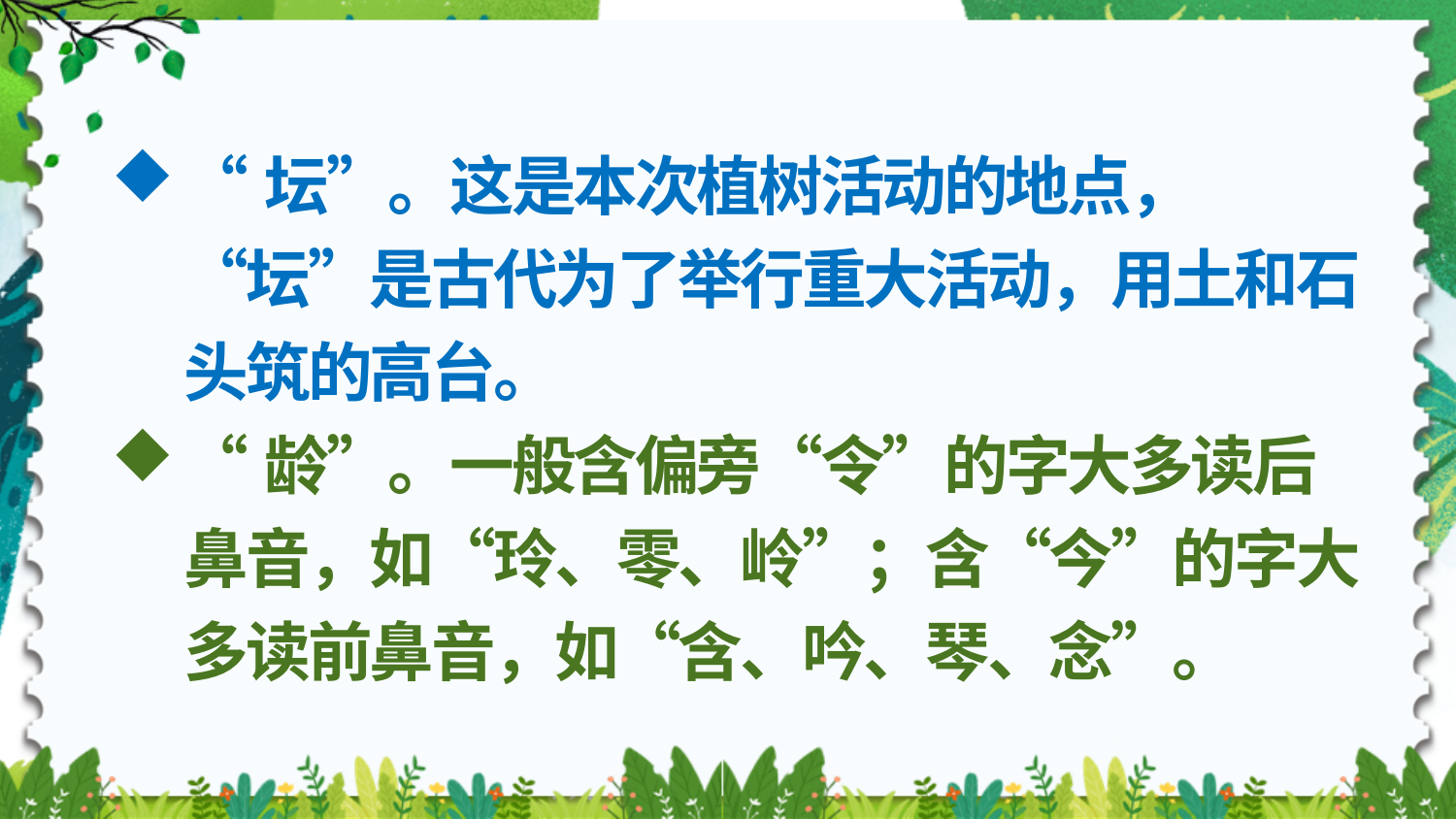

“坛”。这是本次植树活动的地点，“坛”是古代为了举行重大活动，用土和石头筑的高台。
“龄”。一般含偏旁“令”的字大多读后鼻音，如“玲、零、岭”；含“今”的字大多读前鼻音，如“含、吟、琴、念”。